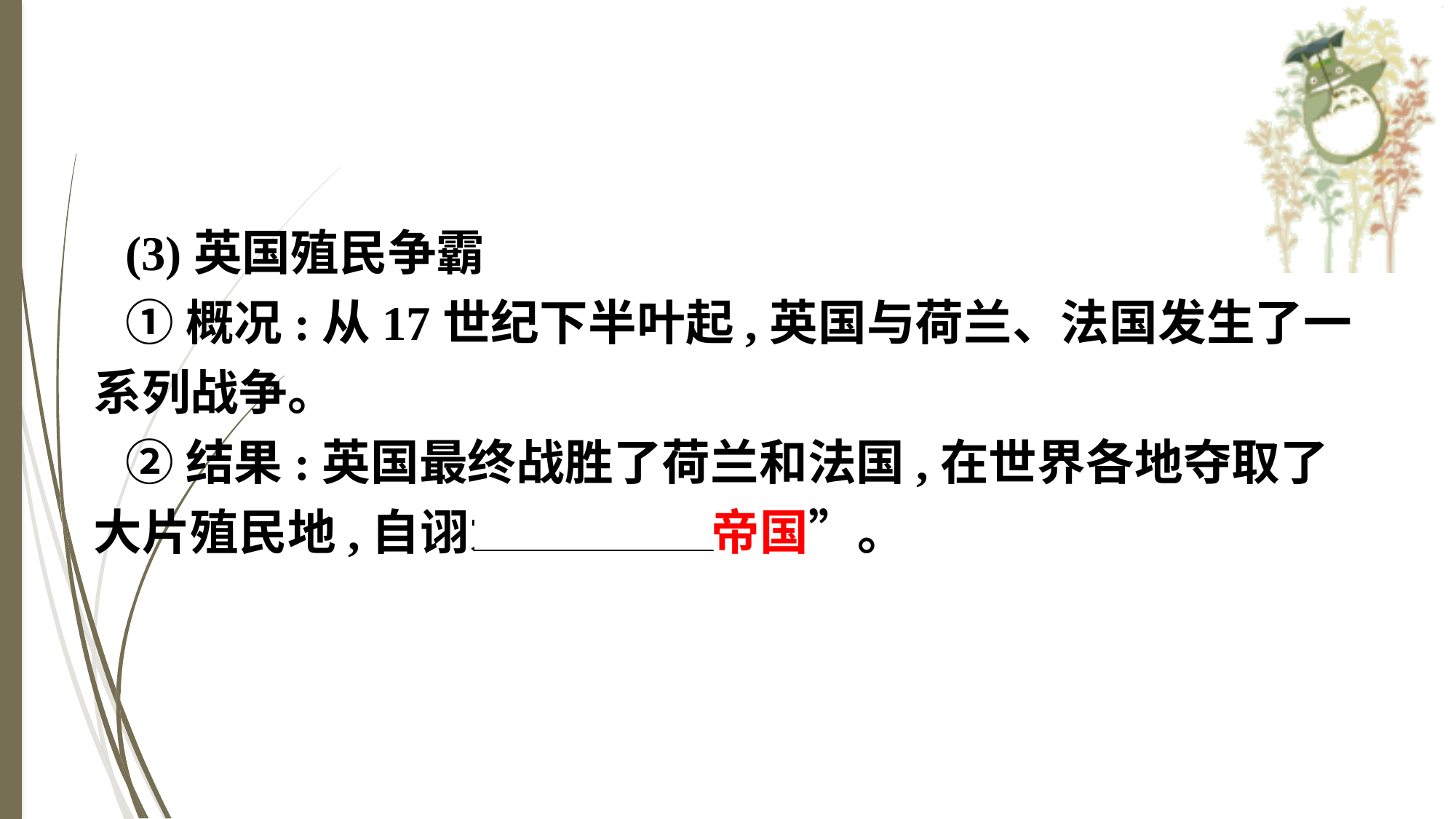

(3)英国殖民争霸
①概况:从17世纪下半叶起,英国与荷兰、法国发生了一系列战争。
②结果:英国最终战胜了荷兰和法国,在世界各地夺取了大片殖民地,自诩为“日不落帝国”。